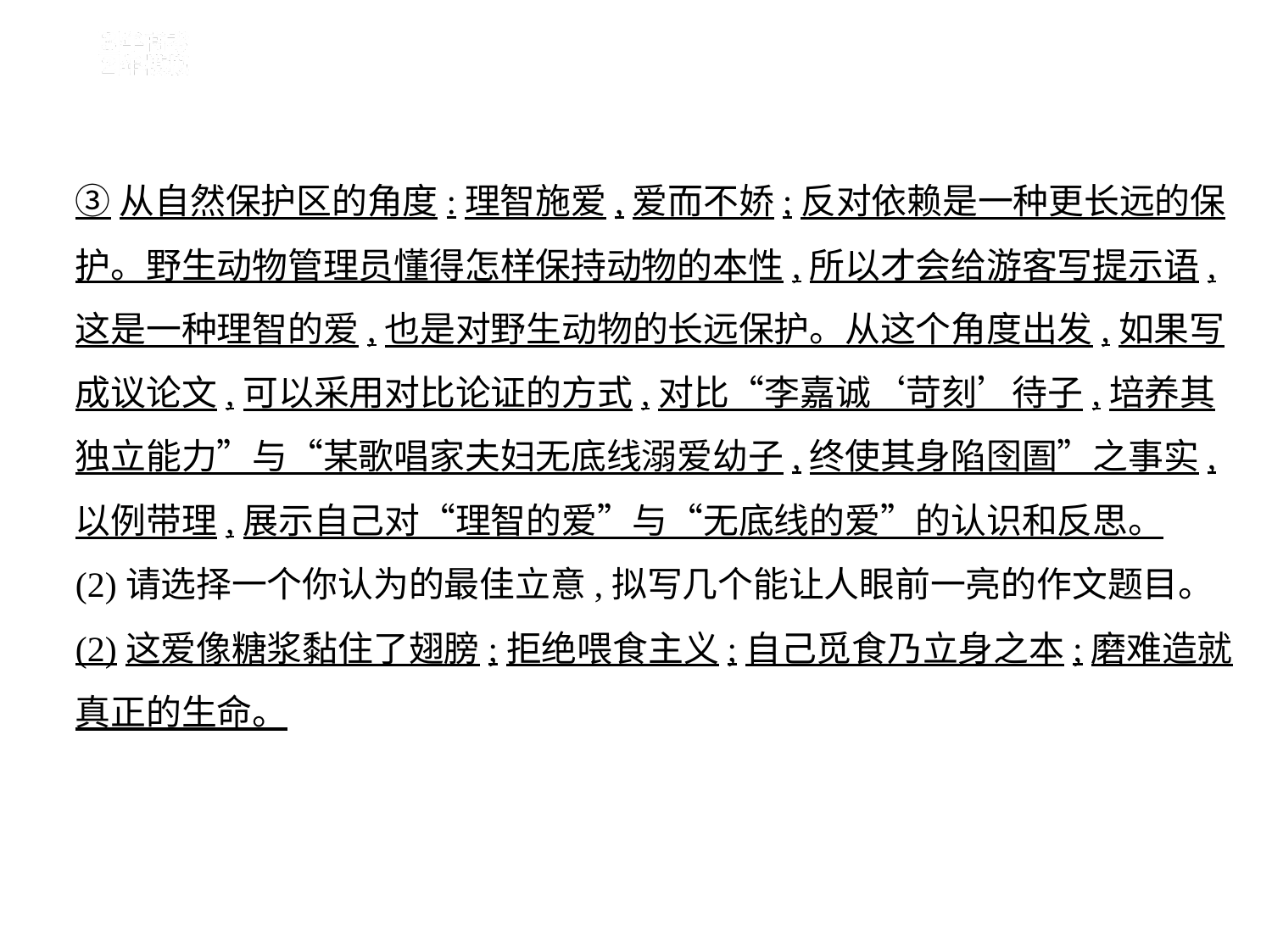

③从自然保护区的角度:理智施爱,爱而不娇;反对依赖是一种更长远的保
护。野生动物管理员懂得怎样保持动物的本性,所以才会给游客写提示语,
这是一种理智的爱,也是对野生动物的长远保护。从这个角度出发,如果写
成议论文,可以采用对比论证的方式,对比“李嘉诚‘苛刻’待子,培养其
独立能力”与“某歌唱家夫妇无底线溺爱幼子,终使其身陷囹圄”之事实,
以例带理,展示自己对“理智的爱”与“无底线的爱”的认识和反思。
(2)请选择一个你认为的最佳立意,拟写几个能让人眼前一亮的作文题目。
(2)这爱像糖浆黏住了翅膀;拒绝喂食主义;自己觅食乃立身之本;磨难造就
真正的生命。